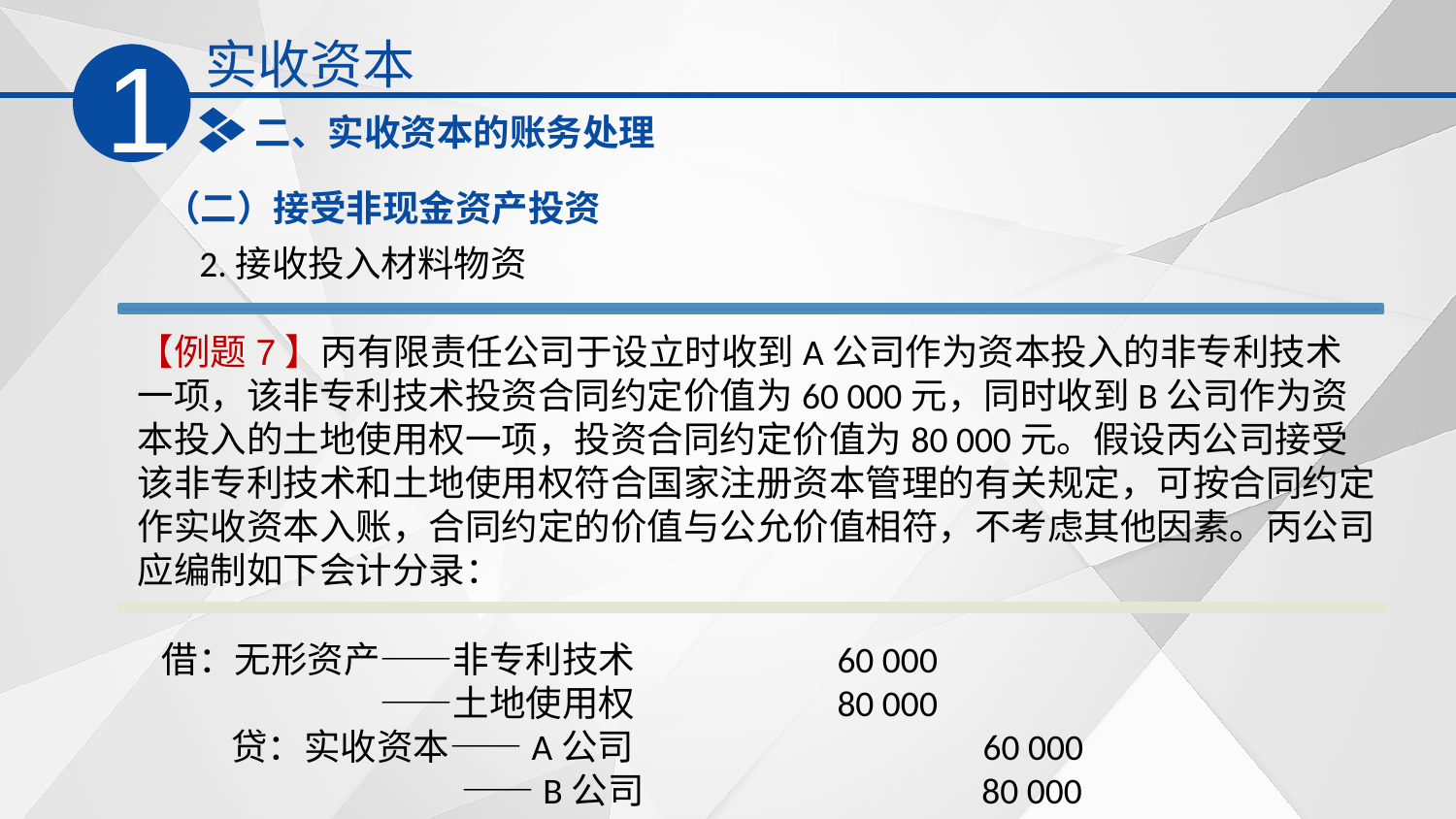

实收资本
1

二、实收资本的账务处理

（二）接受非现金资产投资
2.接收投入材料物资

【例题7】丙有限责任公司于设立时收到A公司作为资本投入的非专利技术一项，该非专利技术投资合同约定价值为60 000元，同时收到B公司作为资本投入的土地使用权一项，投资合同约定价值为80 000元。假设丙公司接受该非专利技术和土地使用权符合国家注册资本管理的有关规定，可按合同约定作实收资本入账，合同约定的价值与公允价值相符，不考虑其他因素。丙公司应编制如下会计分录：

借：无形资产——非专利技术　                   60 000
　　　　　　——土地使用权                   　80 000
　    贷：实收资本——A公司　　　                            60 000
　　　　　　　　 ——B公司　　                               80 000